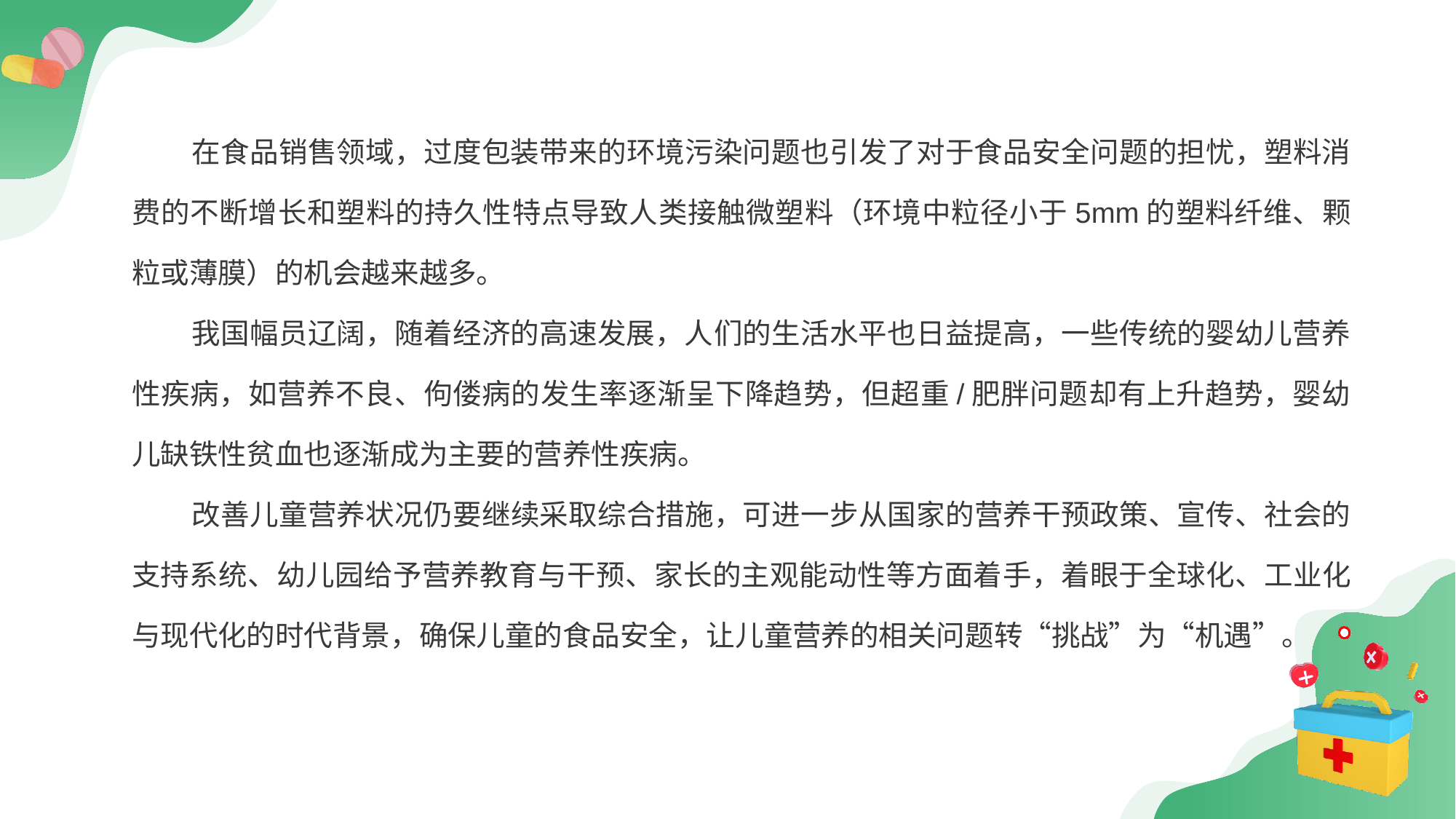

在食品销售领域，过度包装带来的环境污染问题也引发了对于食品安全问题的担忧，塑料消费的不断增长和塑料的持久性特点导致人类接触微塑料（环境中粒径小于5mm的塑料纤维、颗粒或薄膜）的机会越来越多。
我国幅员辽阔，随着经济的高速发展，人们的生活水平也日益提高，一些传统的婴幼儿营养性疾病，如营养不良、佝偻病的发生率逐渐呈下降趋势，但超重/肥胖问题却有上升趋势，婴幼儿缺铁性贫血也逐渐成为主要的营养性疾病。
改善儿童营养状况仍要继续采取综合措施，可进一步从国家的营养干预政策、宣传、社会的支持系统、幼儿园给予营养教育与干预、家长的主观能动性等方面着手，着眼于全球化、工业化与现代化的时代背景，确保儿童的食品安全，让儿童营养的相关问题转“挑战”为“机遇”。